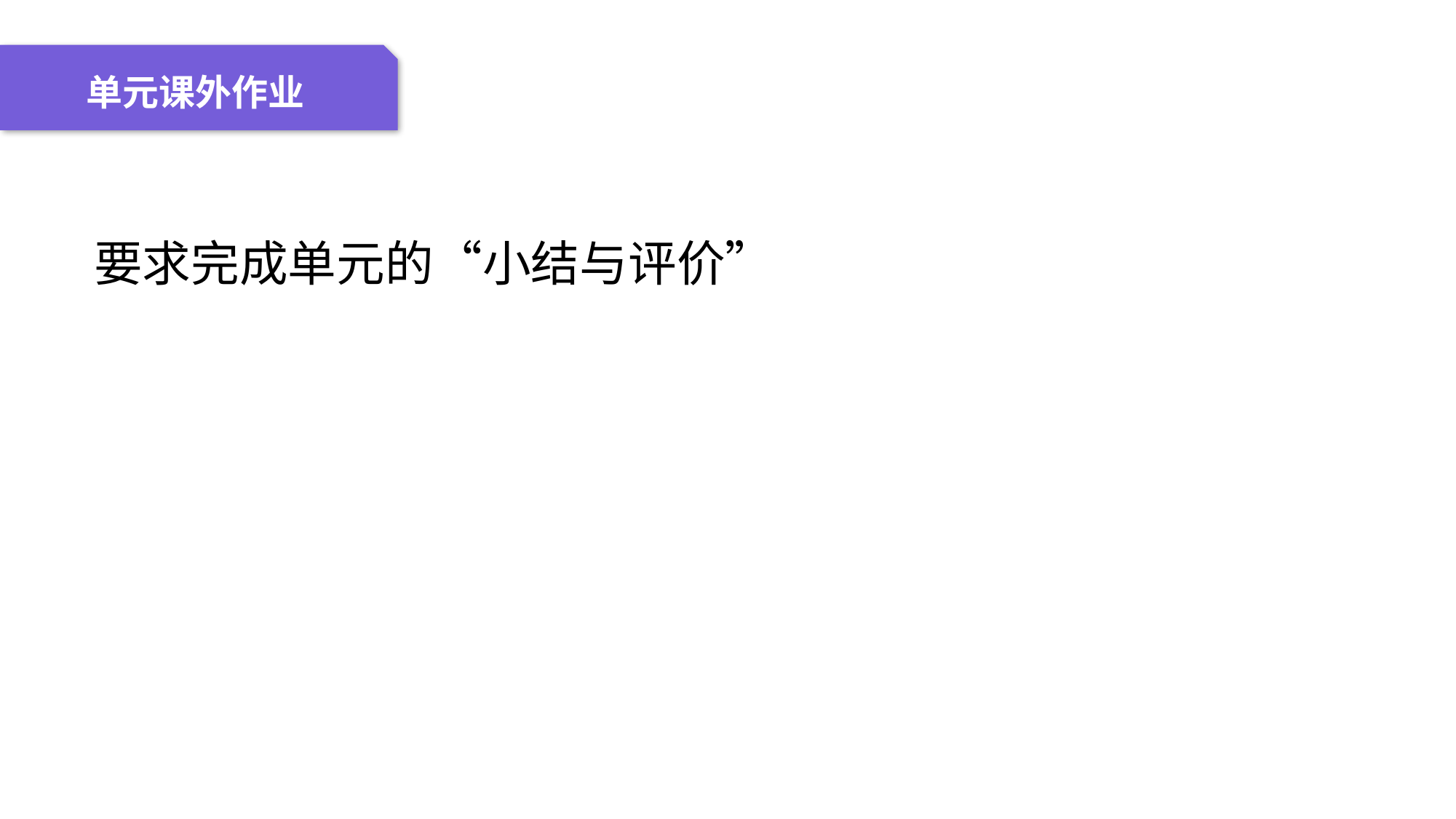

04 名词解释
01 准备过程
02 整体结构
03 重点说明
单元课外作业
要求完成单元的“小结与评价”